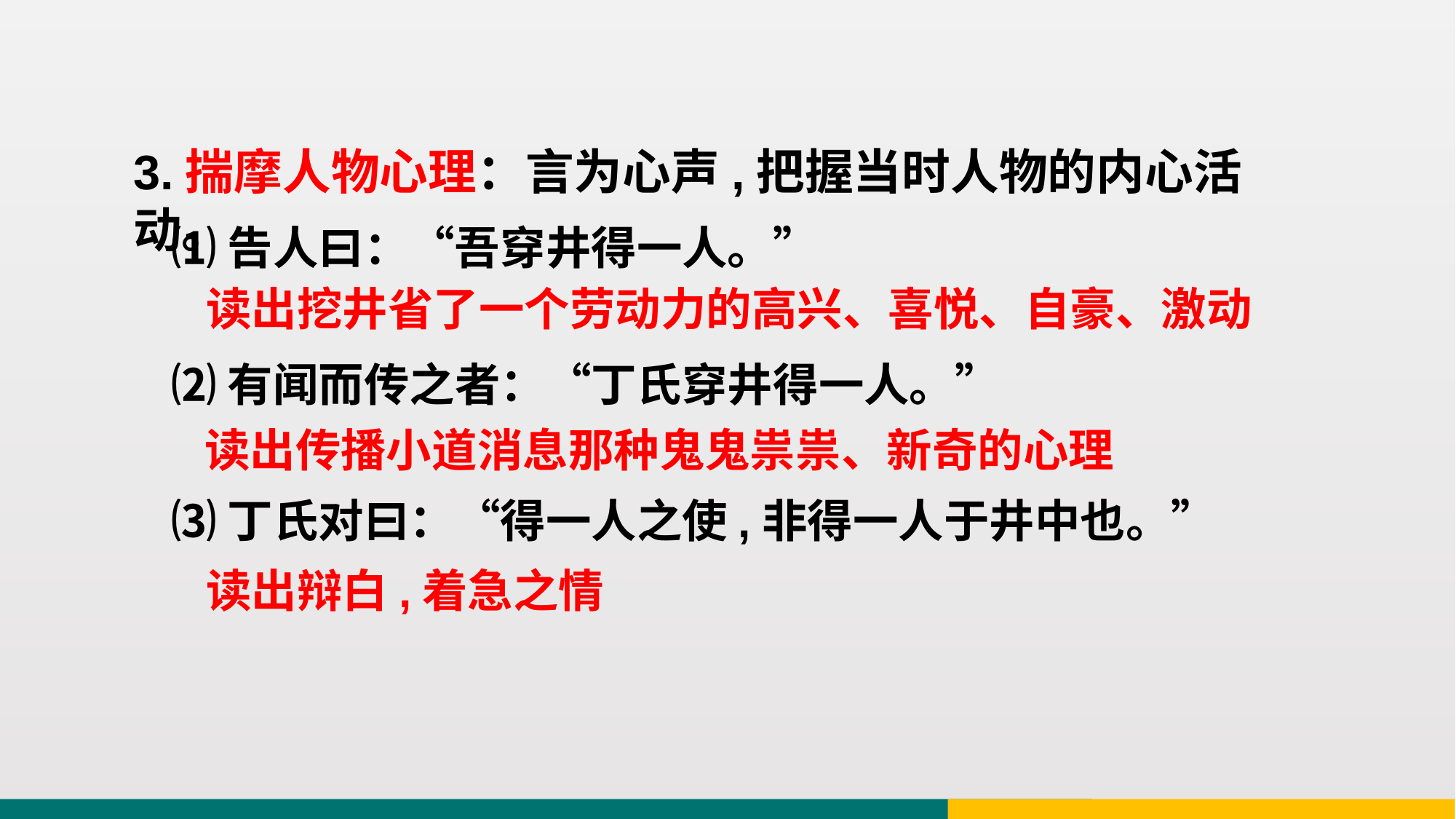

3.揣摩人物心理：言为心声,把握当时人物的内心活动。

⑴告人曰：“吾穿井得一人。”

⑵有闻而传之者：“丁氏穿井得一人。”

⑶丁氏对曰：“得一人之使,非得一人于井中也。”

读出挖井省了一个劳动力的高兴、喜悦、自豪、激动
读出传播小道消息那种鬼鬼祟祟、新奇的心理
读出辩白,着急之情